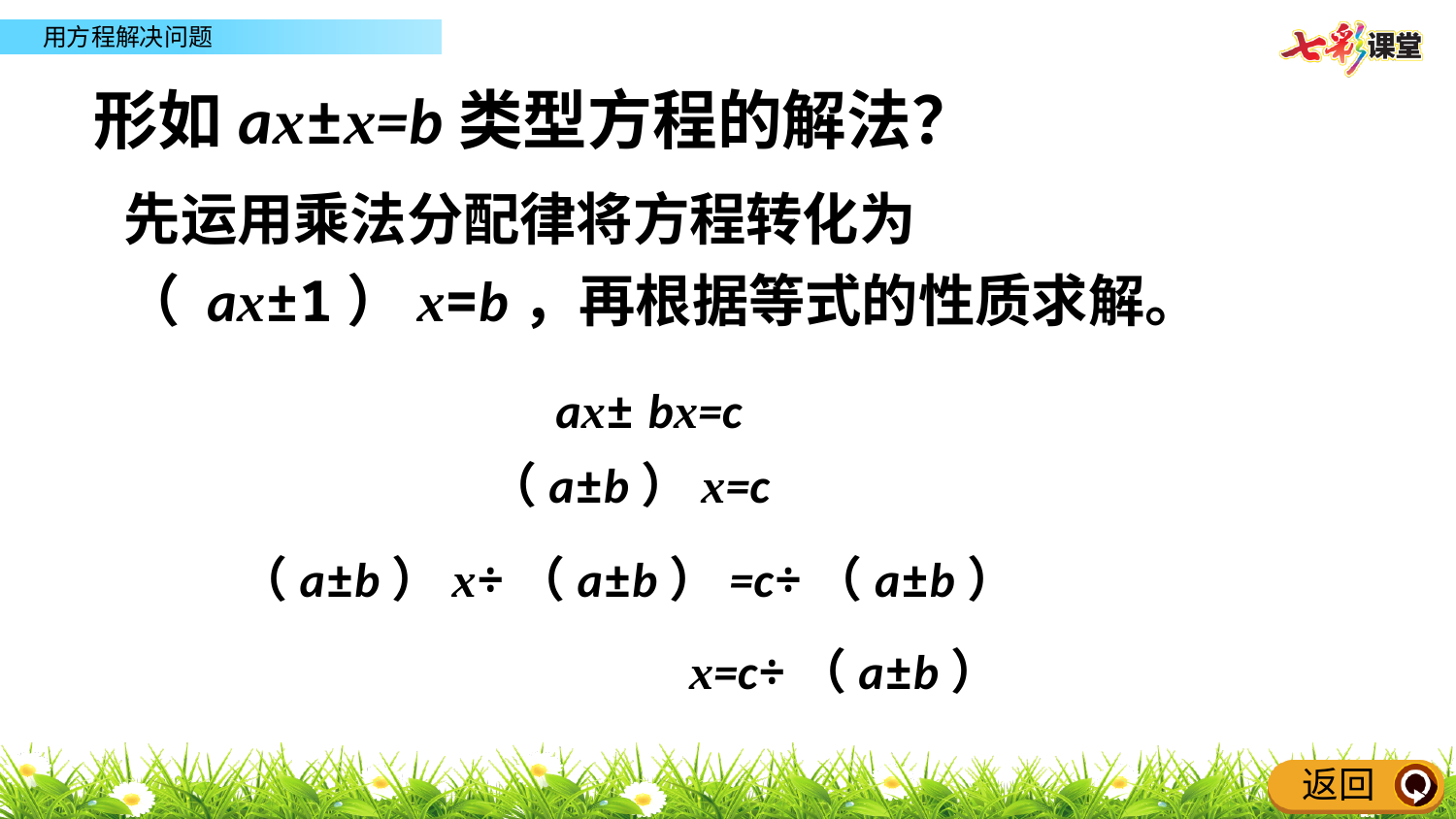

形如ax±x=b类型方程的解法？
先运用乘法分配律将方程转化为（ ax±1）x=b，再根据等式的性质求解。
ax± bx=c
（a±b）x=c
（a±b）x÷（a±b）=c÷（a±b）
x=c÷（a±b）